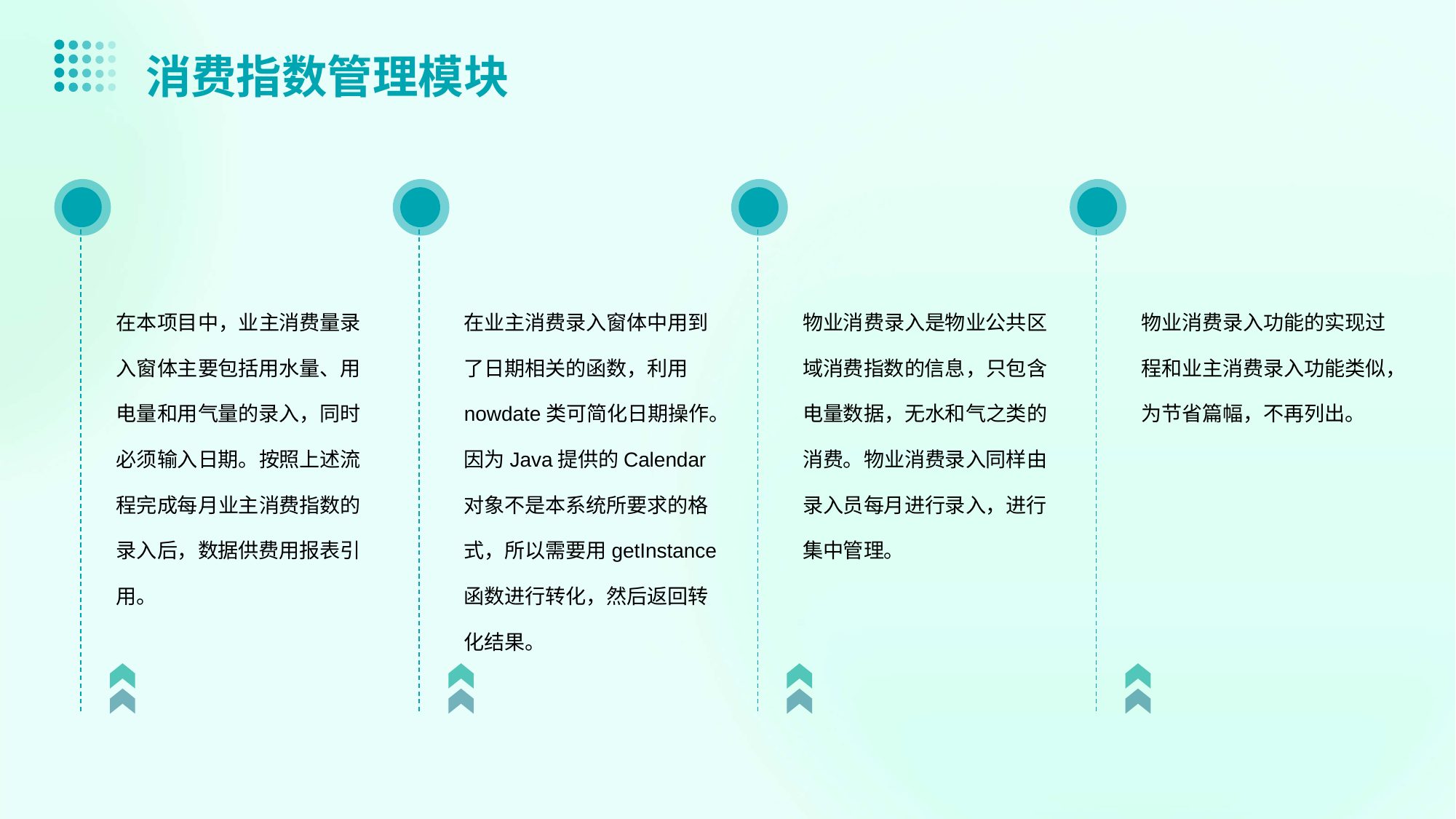

消费指数管理模块

在本项目中，业主消费量录入窗体主要包括用水量、用电量和用气量的录入，同时必须输入日期。按照上述流程完成每月业主消费指数的录入后，数据供费用报表引用。
在业主消费录入窗体中用到了日期相关的函数，利用nowdate类可简化日期操作。因为Java提供的Calendar对象不是本系统所要求的格式，所以需要用getInstance函数进行转化，然后返回转化结果。
物业消费录入是物业公共区域消费指数的信息，只包含电量数据，无水和气之类的消费。物业消费录入同样由录入员每月进行录入，进行集中管理。
物业消费录入功能的实现过程和业主消费录入功能类似，为节省篇幅，不再列出。